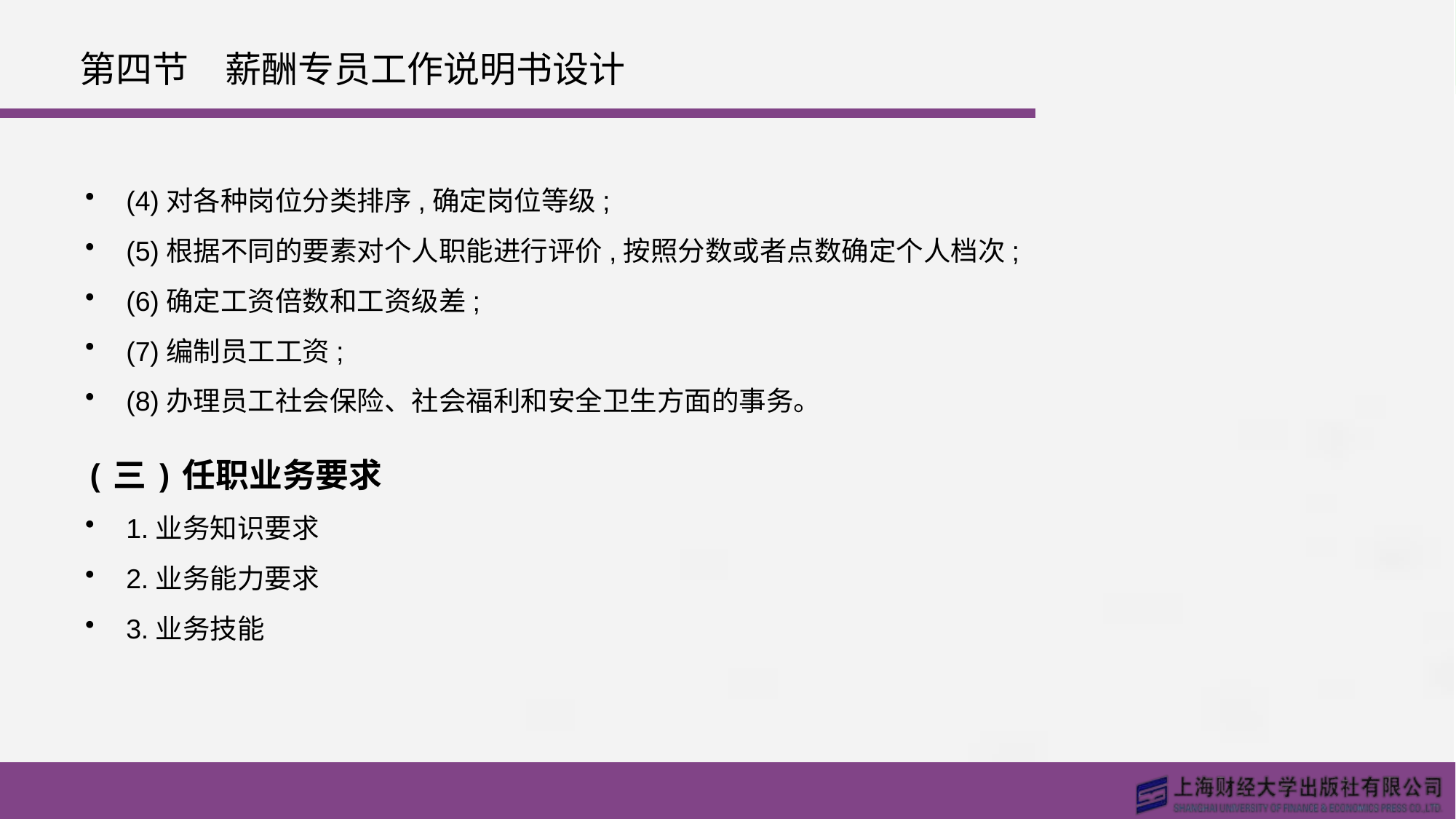

# 第四节　薪酬专员工作说明书设计
(4)对各种岗位分类排序,确定岗位等级;
(5)根据不同的要素对个人职能进行评价,按照分数或者点数确定个人档次;
(6)确定工资倍数和工资级差;
(7)编制员工工资;
(8)办理员工社会保险、社会福利和安全卫生方面的事务。
(三)任职业务要求
1.业务知识要求
2.业务能力要求
3.业务技能